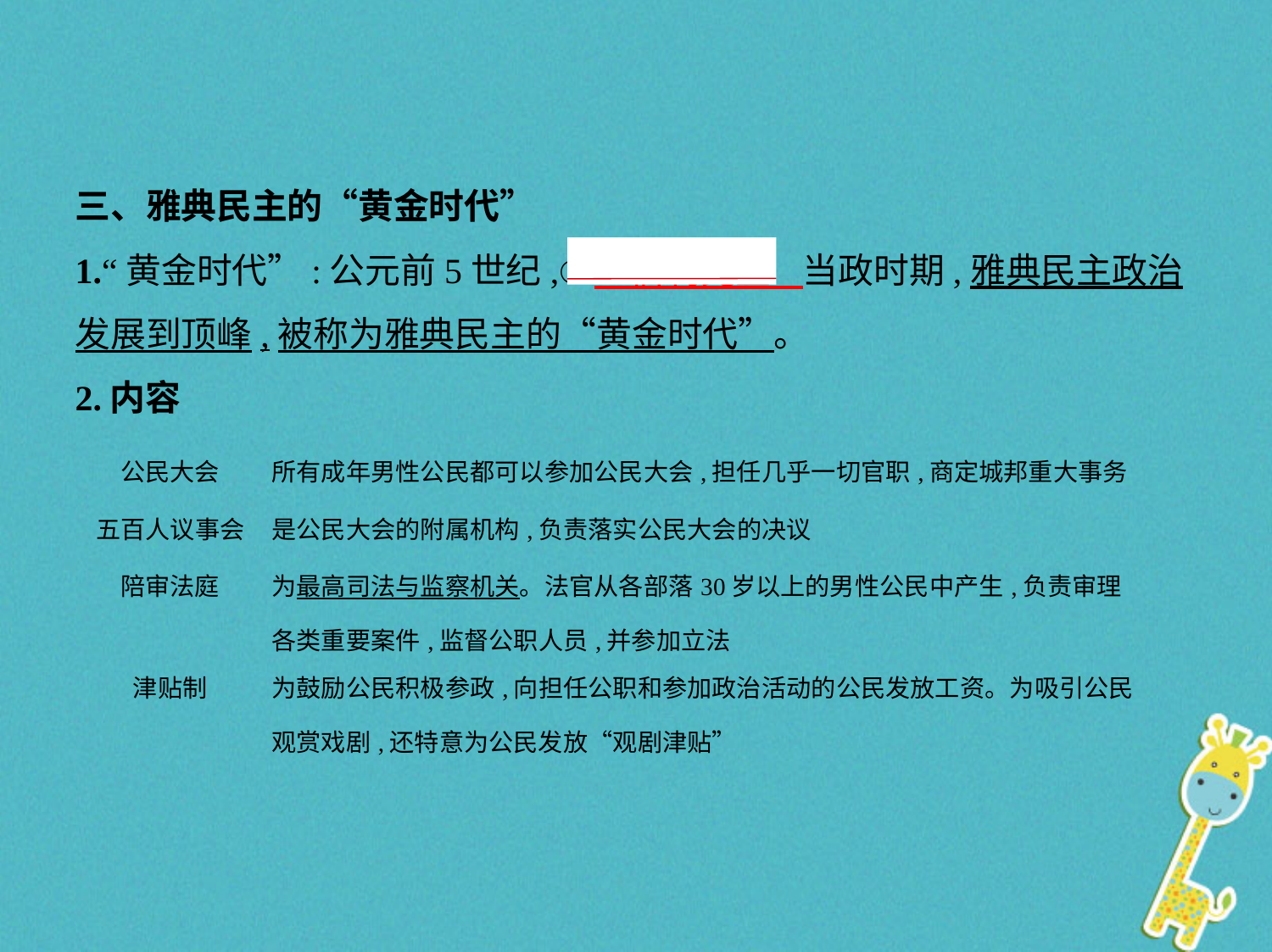

三、雅典民主的“黄金时代”
1.“黄金时代”:公元前5世纪,⑤　伯利克里    当政时期,雅典民主政治
发展到顶峰,被称为雅典民主的“黄金时代”。
2.内容

| 公民大会 | 所有成年男性公民都可以参加公民大会,担任几乎一切官职,商定城邦重大事务 |
| --- | --- |
| 五百人议事会 | 是公民大会的附属机构,负责落实公民大会的决议 |
| 陪审法庭 | 为最高司法与监察机关。法官从各部落30岁以上的男性公民中产生,负责审理各类重要案件,监督公职人员,并参加立法 |
| 津贴制 | 为鼓励公民积极参政,向担任公职和参加政治活动的公民发放工资。为吸引公民观赏戏剧,还特意为公民发放“观剧津贴” |